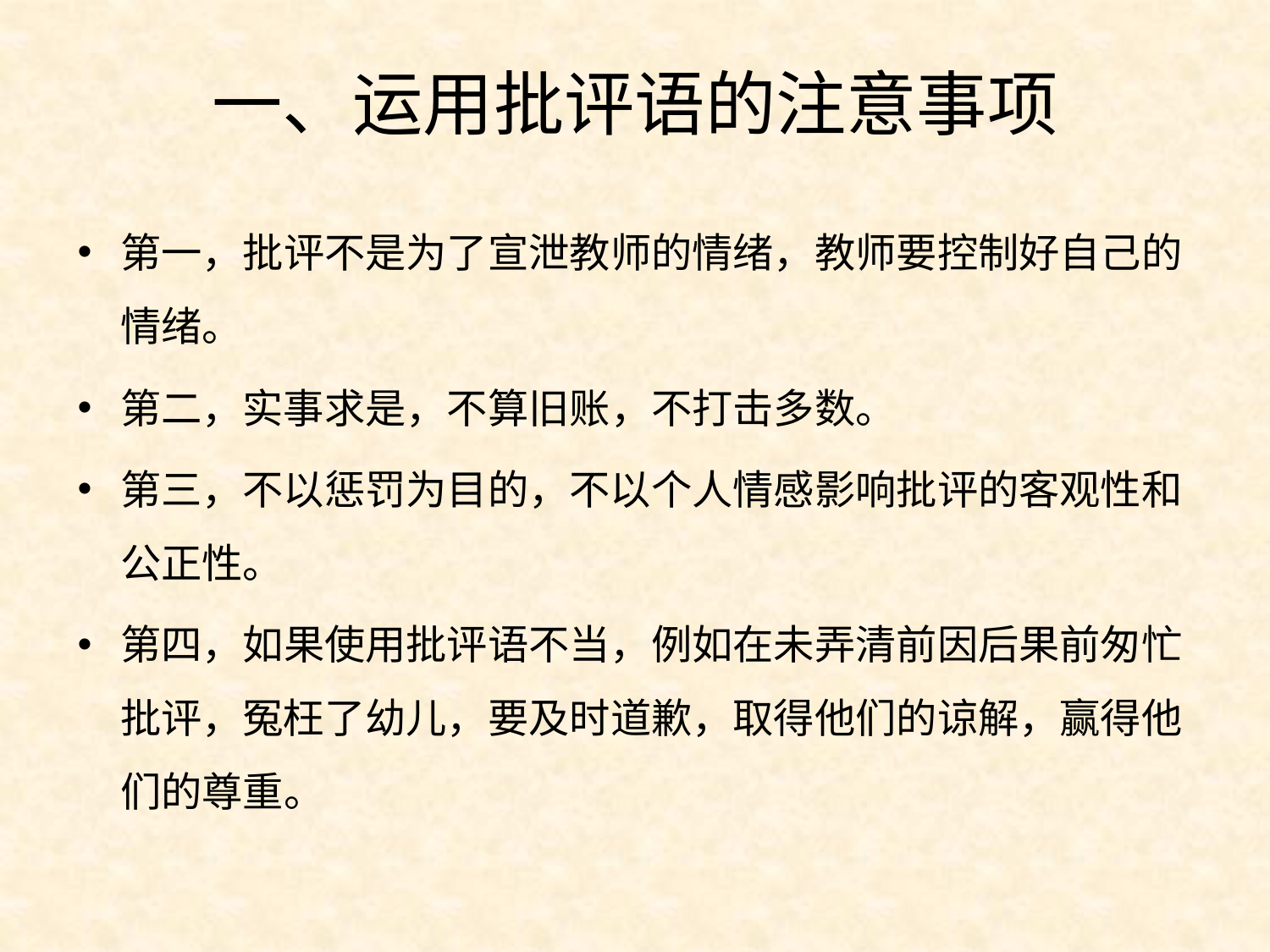

# 一、运用批评语的注意事项
第一，批评不是为了宣泄教师的情绪，教师要控制好自己的情绪。
第二，实事求是，不算旧账，不打击多数。
第三，不以惩罚为目的，不以个人情感影响批评的客观性和公正性。
第四，如果使用批评语不当，例如在未弄清前因后果前匆忙批评，冤枉了幼儿，要及时道歉，取得他们的谅解，赢得他们的尊重。